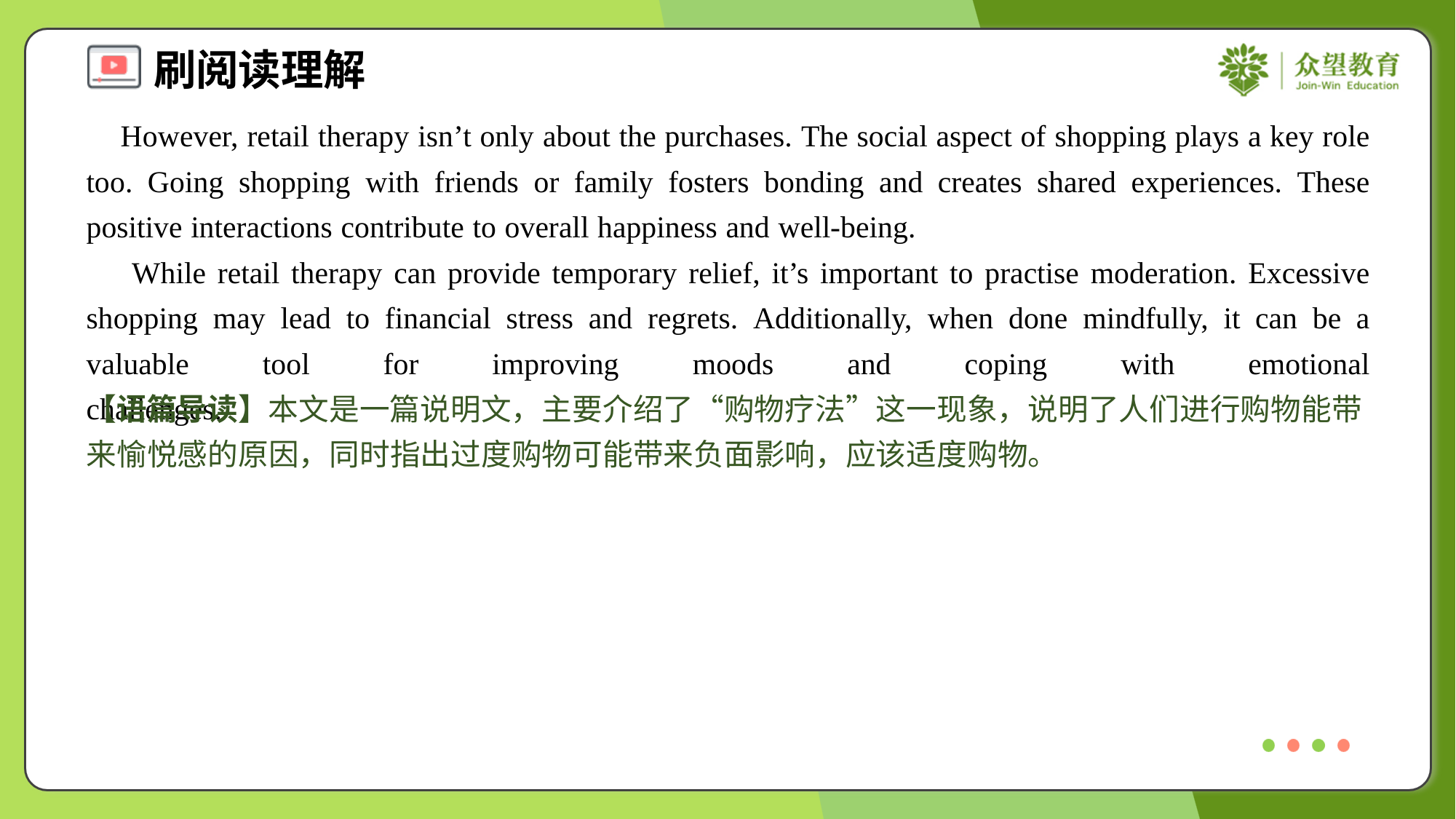

However, retail therapy isn’t only about the purchases. The social aspect of shopping plays a key role too. Going shopping with friends or family fosters bonding and creates shared experiences. These positive interactions contribute to overall happiness and well-being.
    While retail therapy can provide temporary relief, it’s important to practise moderation. Excessive shopping may lead to financial stress and regrets. Additionally, when done mindfully, it can be a valuable tool for improving moods and coping with emotional challenges.#5
【语篇导读】本文是一篇说明文，主要介绍了“购物疗法”这一现象，说明了人们进行购物能带来愉悦感的原因，同时指出过度购物可能带来负面影响，应该适度购物。